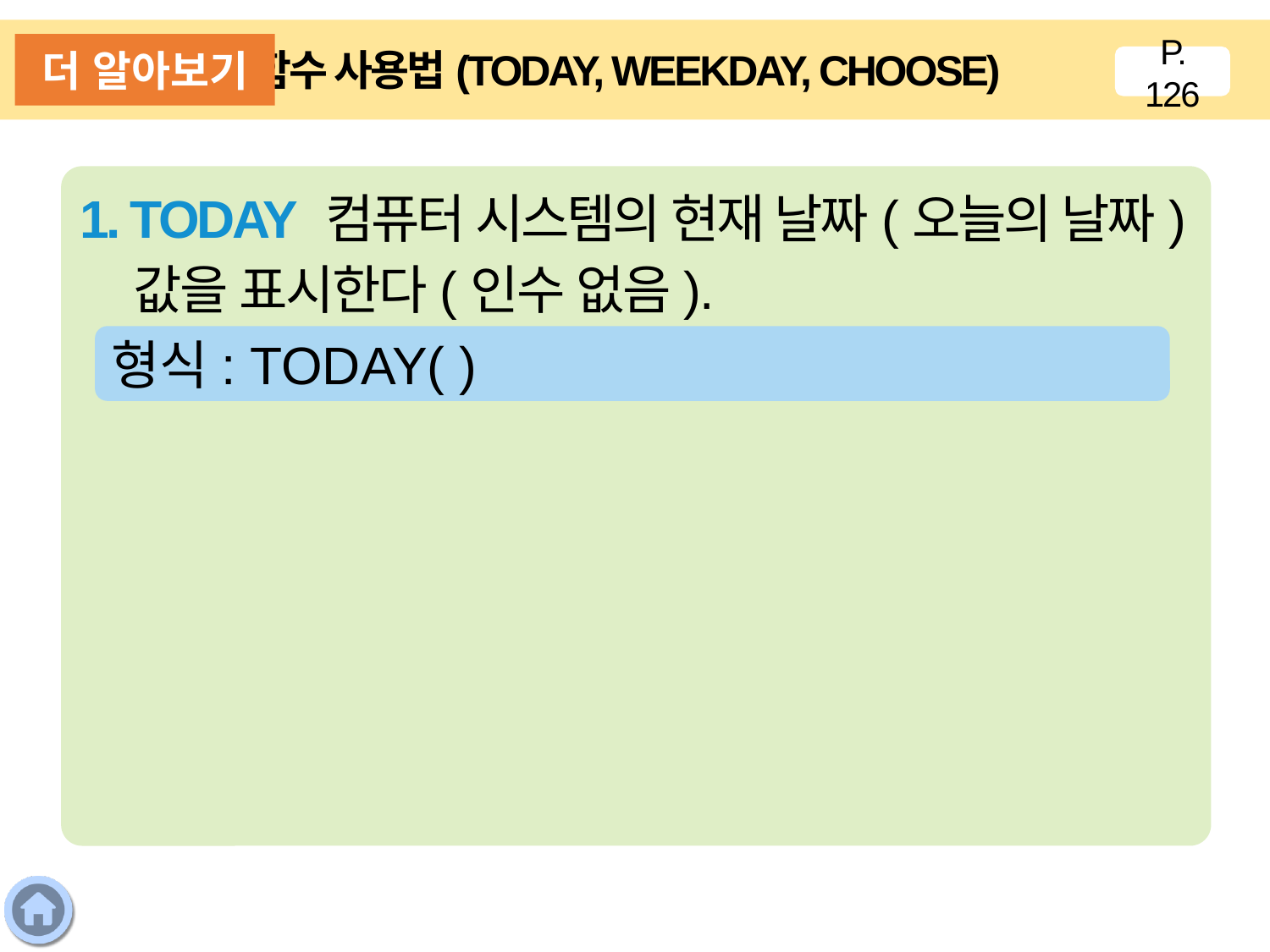

더 알아보기
함수 사용법(TODAY, WEEKDAY, CHOOSE)
P. 126
1. TODAY 컴퓨터 시스템의 현재 날짜(오늘의 날짜) 값을 표시한다(인수 없음).

형식: TODAY( )